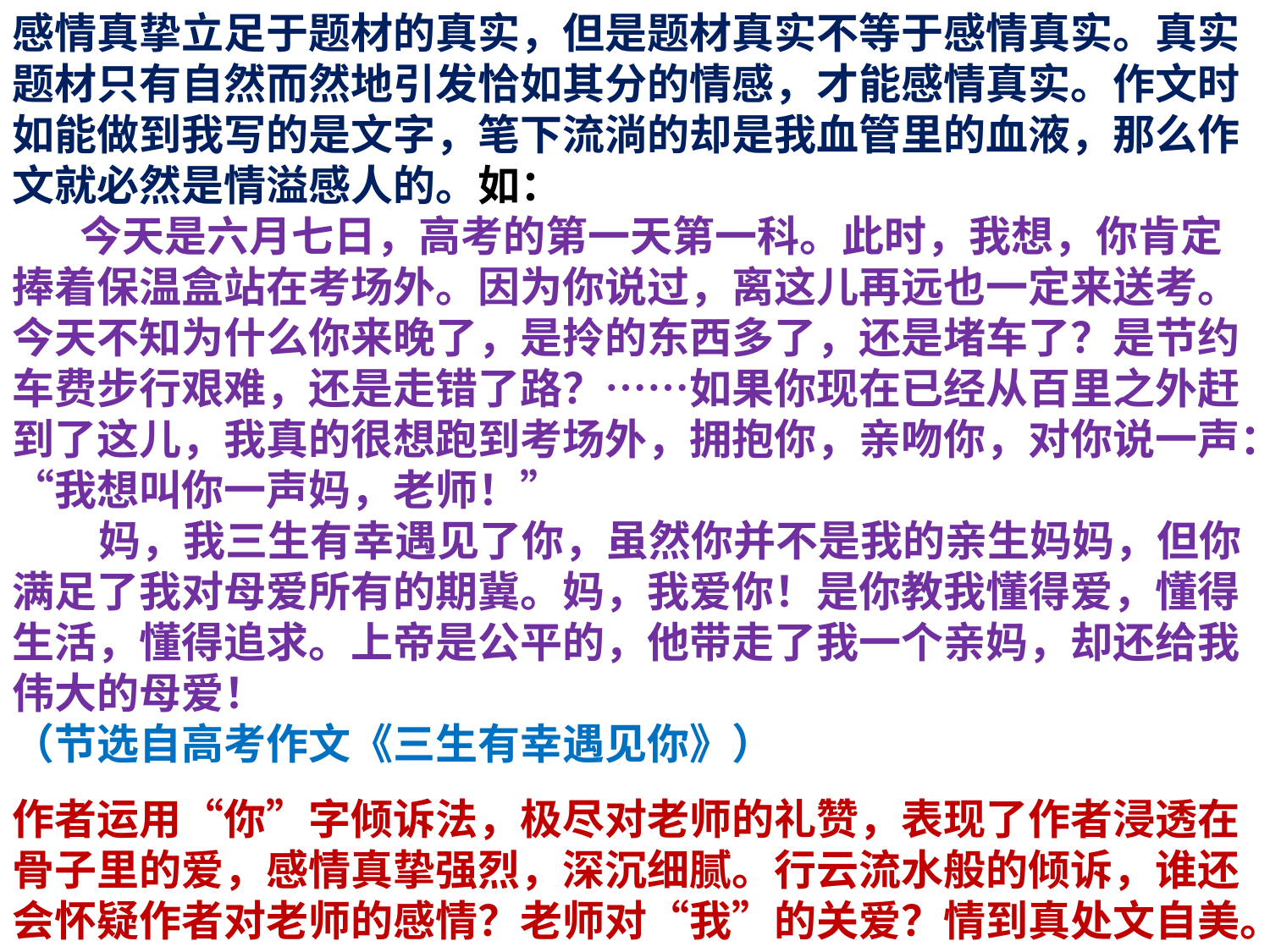

感情真挚立足于题材的真实，但是题材真实不等于感情真实。真实题材只有自然而然地引发恰如其分的情感，才能感情真实。作文时如能做到我写的是文字，笔下流淌的却是我血管里的血液，那么作文就必然是情溢感人的。如：
      今天是六月七日，高考的第一天第一科。此时，我想，你肯定捧着保温盒站在考场外。因为你说过，离这儿再远也一定来送考。今天不知为什么你来晚了，是拎的东西多了，还是堵车了？是节约车费步行艰难，还是走错了路？……如果你现在已经从百里之外赶到了这儿，我真的很想跑到考场外，拥抱你，亲吻你，对你说一声：“我想叫你一声妈，老师！”
        妈，我三生有幸遇见了你，虽然你并不是我的亲生妈妈，但你满足了我对母爱所有的期冀。妈，我爱你！是你教我懂得爱，懂得生活，懂得追求。上帝是公平的，他带走了我一个亲妈，却还给我伟大的母爱！
（节选自高考作文《三生有幸遇见你》）

作者运用“你”字倾诉法，极尽对老师的礼赞，表现了作者浸透在骨子里的爱，感情真挚强烈，深沉细腻。行云流水般的倾诉，谁还会怀疑作者对老师的感情？老师对“我”的关爱？情到真处文自美。